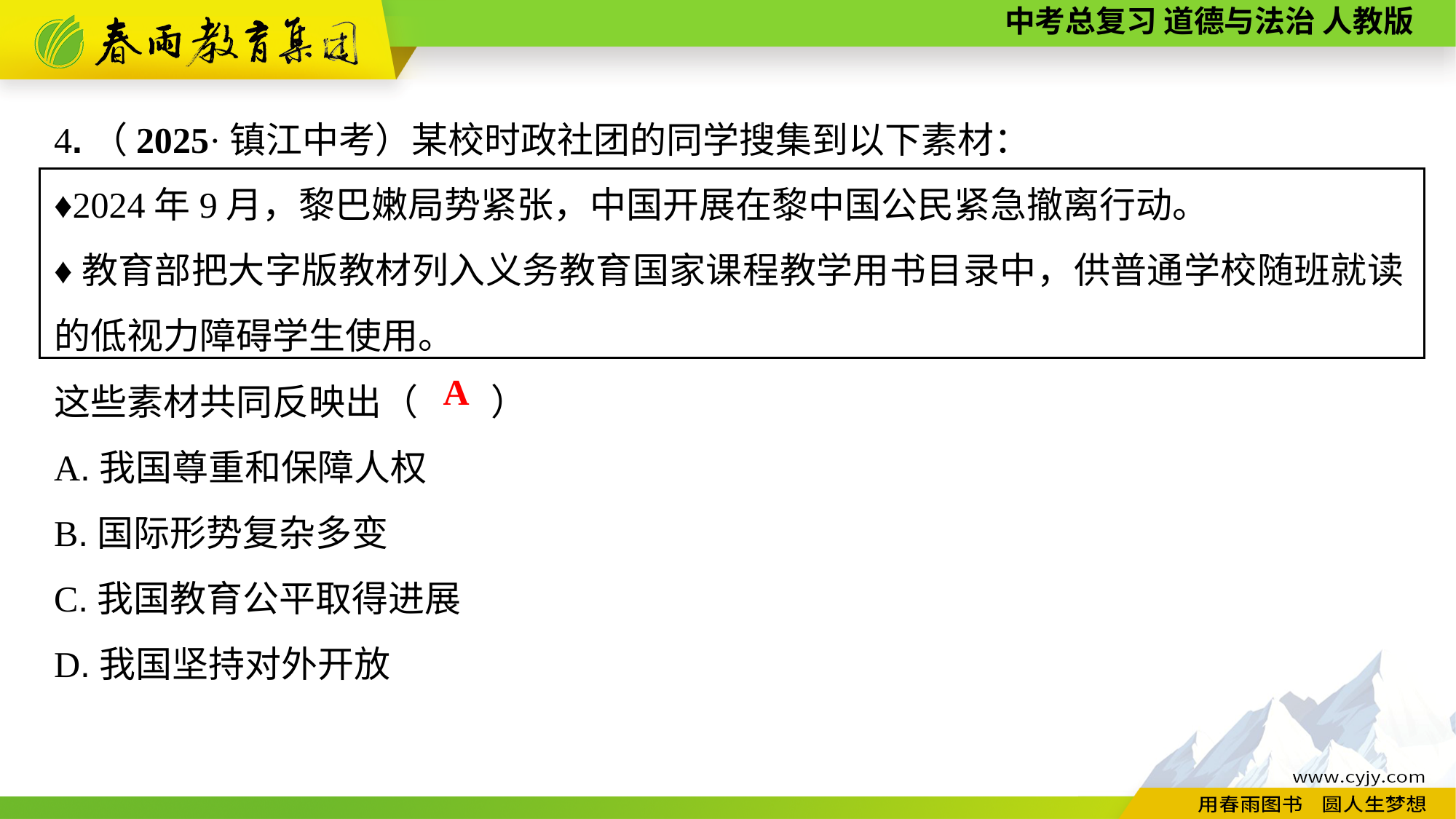

4.（2025·镇江中考）某校时政社团的同学搜集到以下素材：
♦2024年9月，黎巴嫩局势紧张，中国开展在黎中国公民紧急撤离行动。
♦教育部把大字版教材列入义务教育国家课程教学用书目录中，供普通学校随班就读的低视力障碍学生使用。
这些素材共同反映出（　　）
A.我国尊重和保障人权
B.国际形势复杂多变
C.我国教育公平取得进展
D.我国坚持对外开放

A